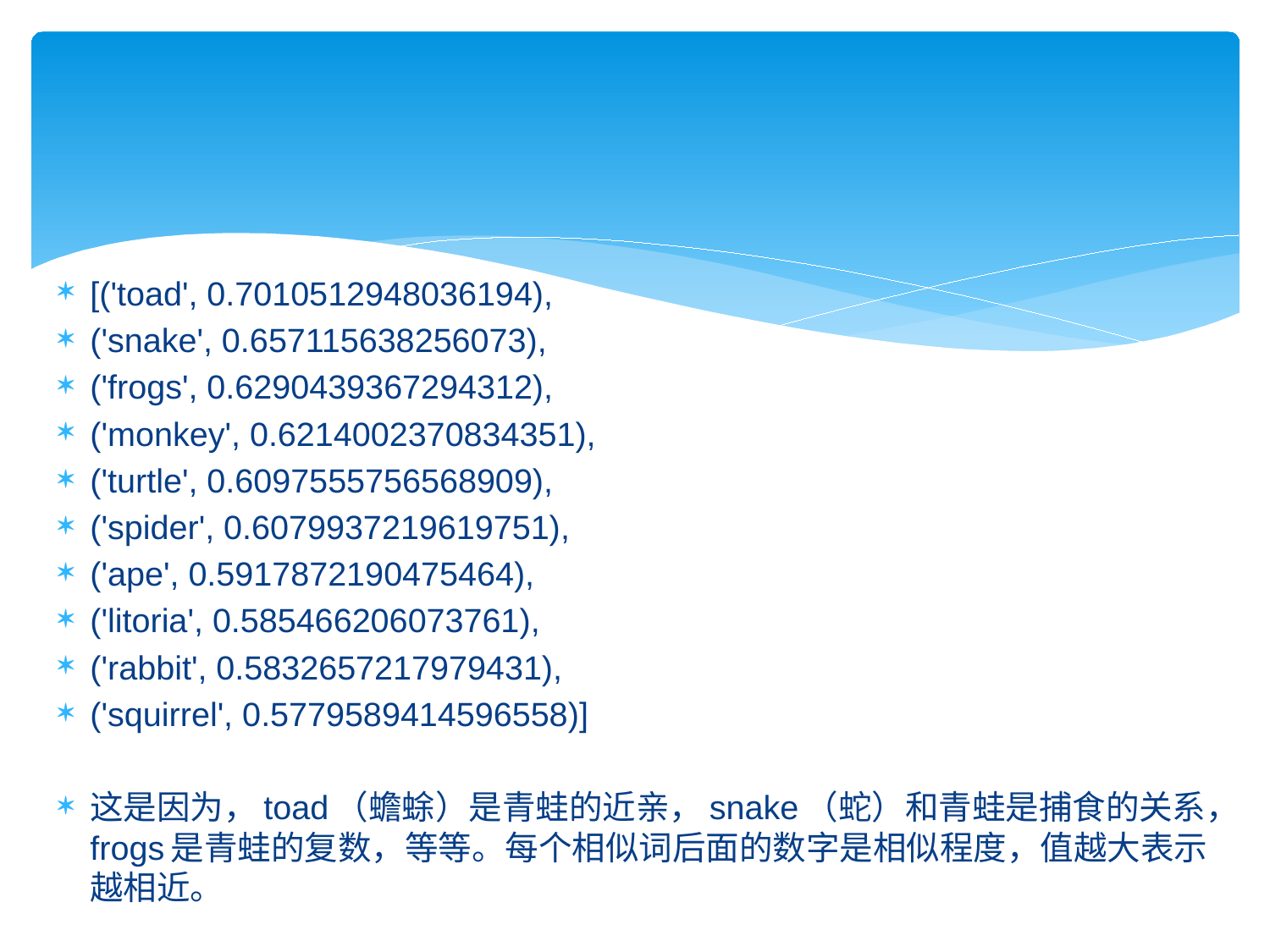

[('toad', 0.7010512948036194),
('snake', 0.657115638256073),
('frogs', 0.6290439367294312),
('monkey', 0.6214002370834351),
('turtle', 0.6097555756568909),
('spider', 0.6079937219619751),
('ape', 0.5917872190475464),
('litoria', 0.585466206073761),
('rabbit', 0.5832657217979431),
('squirrel', 0.5779589414596558)]

这是因为，toad（蟾蜍）是青蛙的近亲，snake（蛇）和青蛙是捕食的关系，frogs是青蛙的复数，等等。每个相似词后面的数字是相似程度，值越大表示越相近。